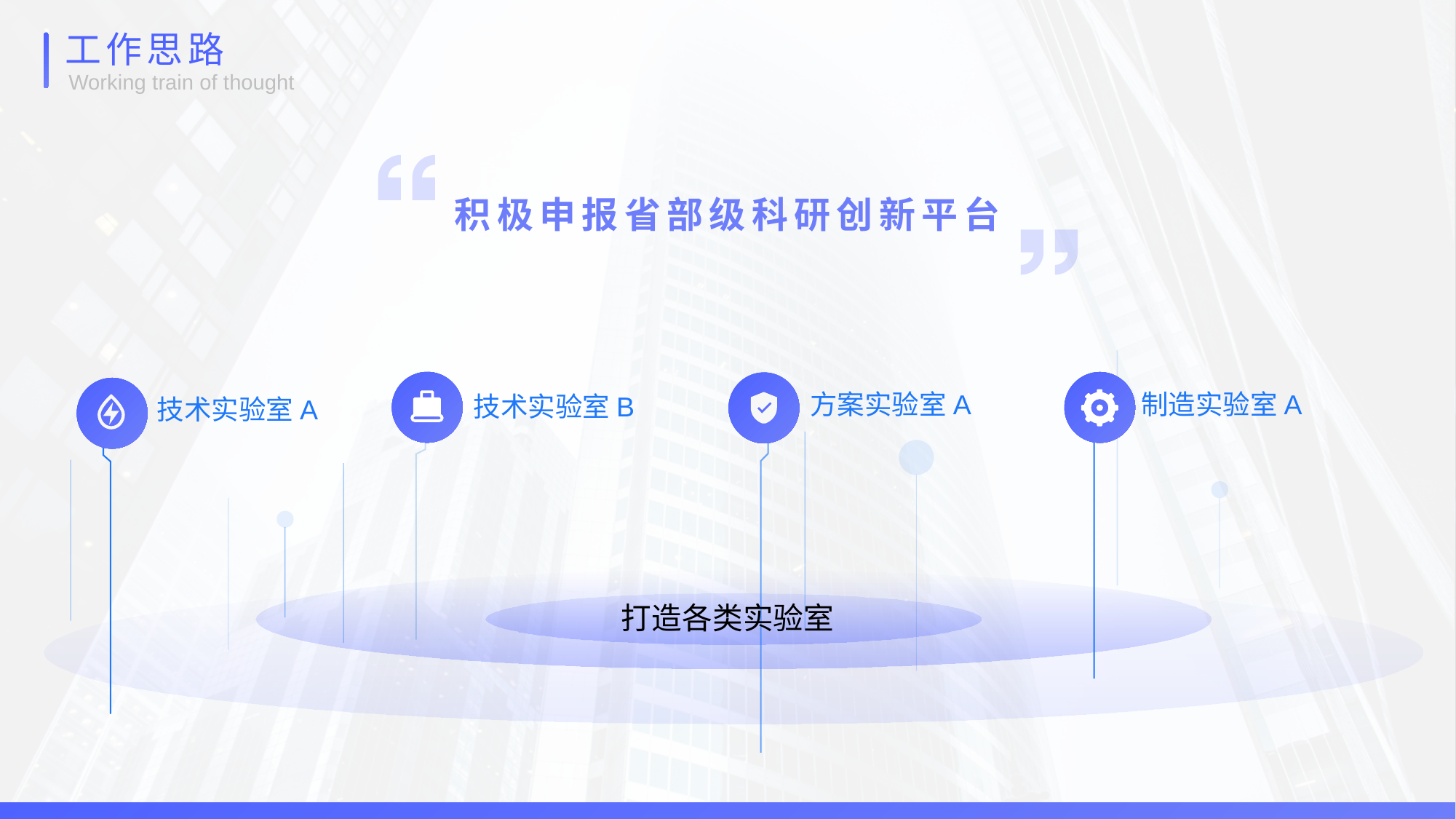

工作思路

Working train of thought

积极申报省部级科研创新平台

方案实验室A
制造实验室A
技术实验室B
技术实验室A

打造各类实验室